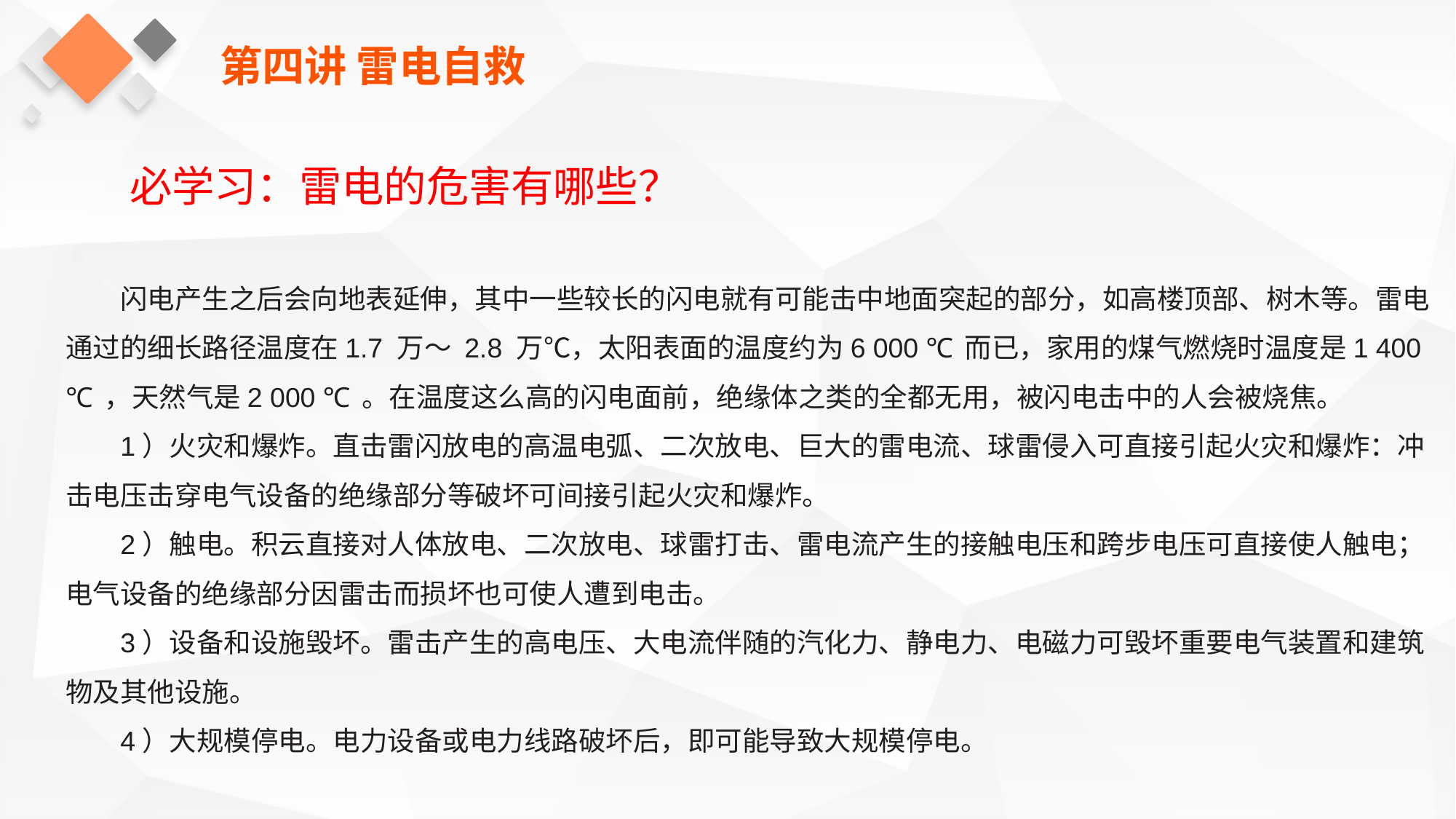

第四讲 雷电自救
必学习：雷电的危害有哪些？
闪电产生之后会向地表延伸，其中一些较长的闪电就有可能击中地面突起的部分，如高楼顶部、树木等。雷电通过的细长路径温度在1.7 万～ 2.8 万℃，太阳表面的温度约为6 000 ℃而已，家用的煤气燃烧时温度是1 400 ℃，天然气是2 000 ℃。在温度这么高的闪电面前，绝缘体之类的全都无用，被闪电击中的人会被烧焦。
1）火灾和爆炸。直击雷闪放电的高温电弧、二次放电、巨大的雷电流、球雷侵入可直接引起火灾和爆炸：冲击电压击穿电气设备的绝缘部分等破坏可间接引起火灾和爆炸。
2）触电。积云直接对人体放电、二次放电、球雷打击、雷电流产生的接触电压和跨步电压可直接使人触电；电气设备的绝缘部分因雷击而损坏也可使人遭到电击。
3）设备和设施毁坏。雷击产生的高电压、大电流伴随的汽化力、静电力、电磁力可毁坏重要电气装置和建筑物及其他设施。
4）大规模停电。电力设备或电力线路破坏后，即可能导致大规模停电。